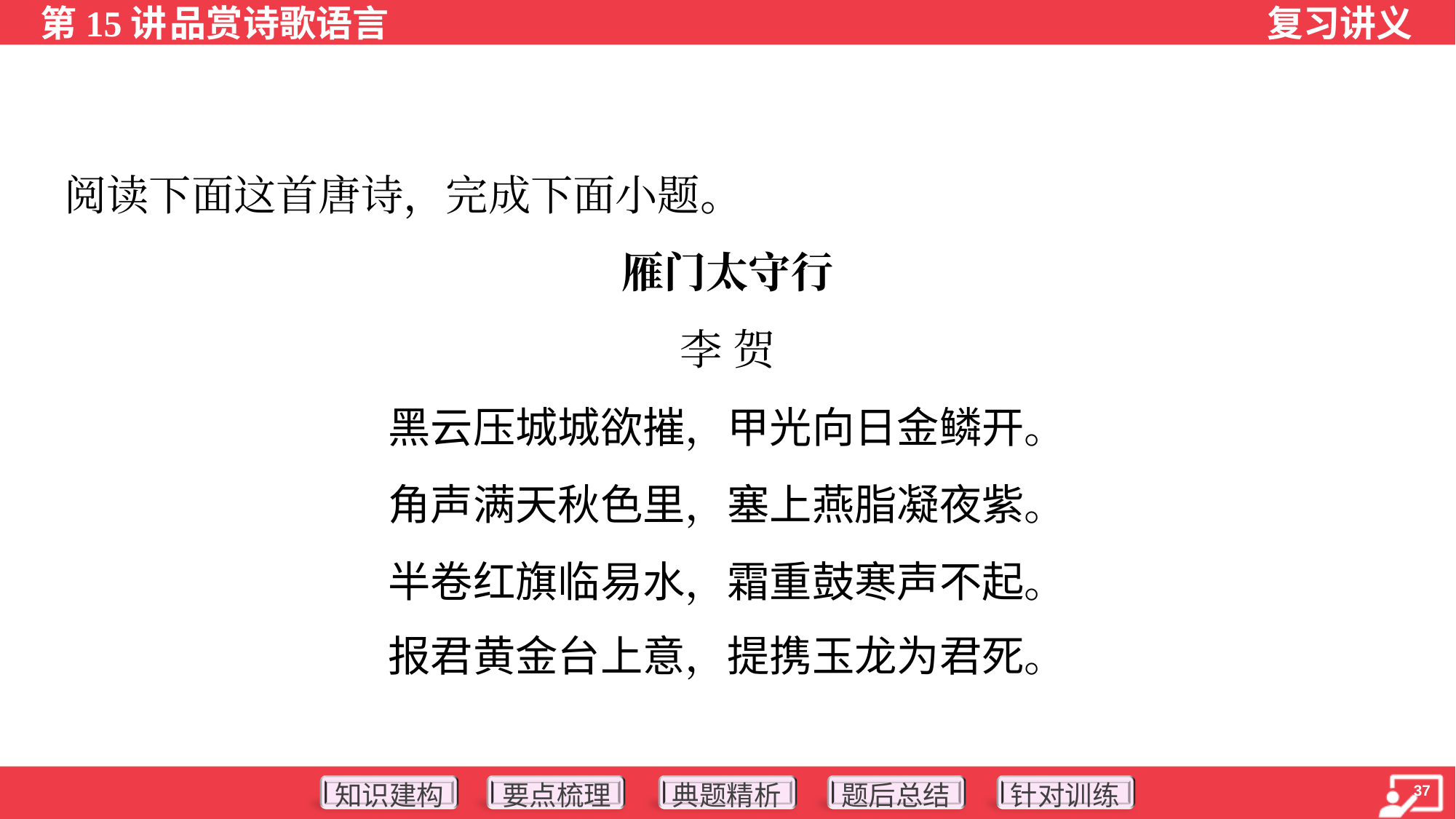

阅读下面这首唐诗，完成下面小题。
雁门太守行
李 贺
黑云压城城欲摧，甲光向日金鳞开。
角声满天秋色里，塞上燕脂凝夜紫。
半卷红旗临易水，霜重鼓寒声不起。
报君黄金台上意，提携玉龙为君死。